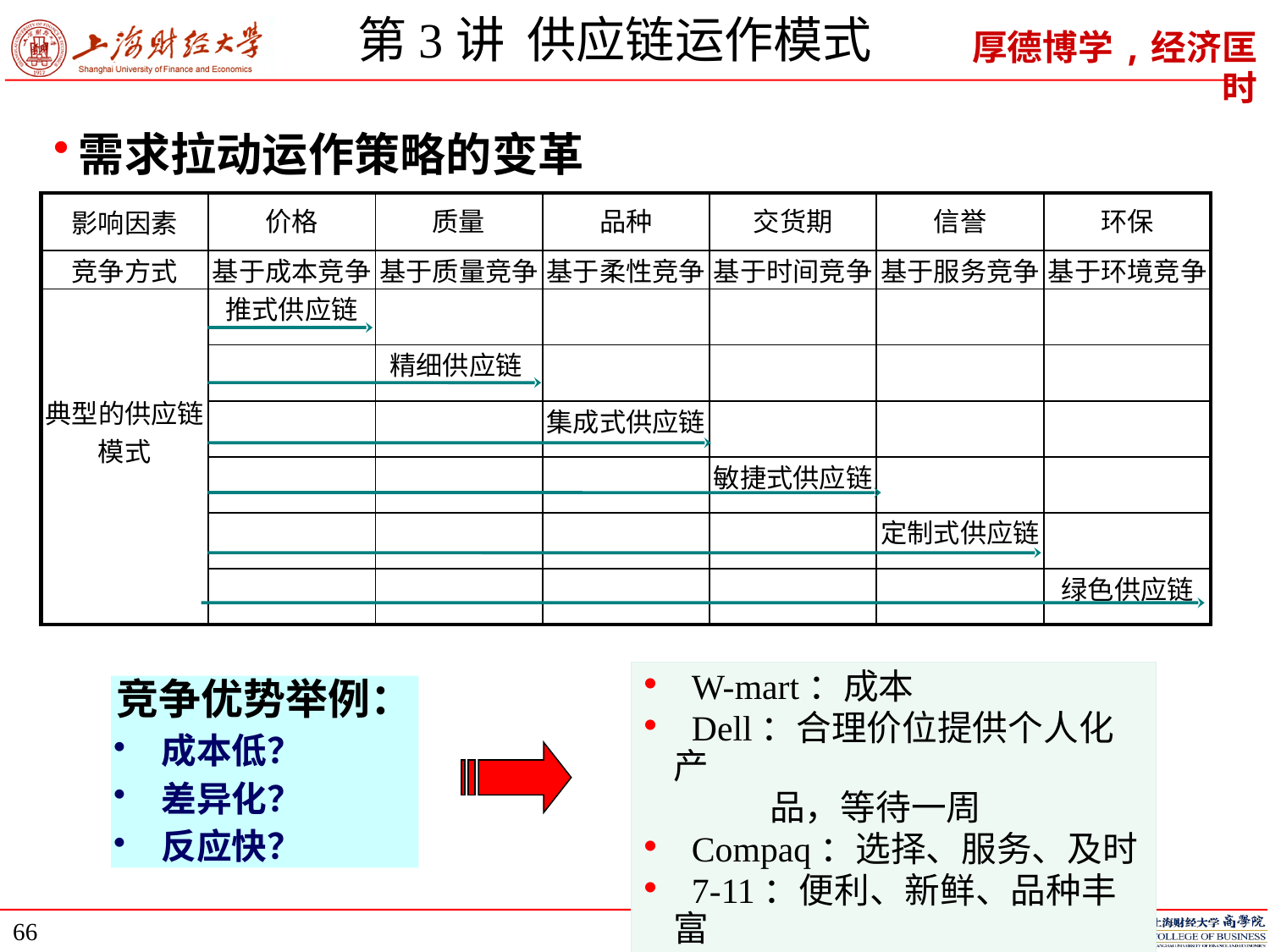

# 第3讲  供应链运作模式
需求拉动运作策略的变革
| 影响因素 | 价格 | 质量 | 品种 | 交货期 | 信誉 | 环保 |
| --- | --- | --- | --- | --- | --- | --- |
| 竞争方式 | 基于成本竞争 | 基于质量竞争 | 基于柔性竞争 | 基于时间竞争 | 基于服务竞争 | 基于环境竞争 |
| 典型的供应链模式 | 推式供应链 |  |  |  |  |  |
|  |  | 精细供应链 |  |  |  |  |
|  |  |  | 集成式供应链 |  |  |  |
|  |  |  |  | 敏捷式供应链 |  |  |
|  |  |  |  |  | 定制式供应链 |  |
|  |  |  |  |  |  | 绿色供应链 |

  W-mart：成本
  Dell：合理价位提供个人化产
               品，等待一周
  Compaq：选择、服务、及时
  7-11：便利、新鲜、品种丰富
竞争优势举例：
成本低？
差异化？
反应快？

66